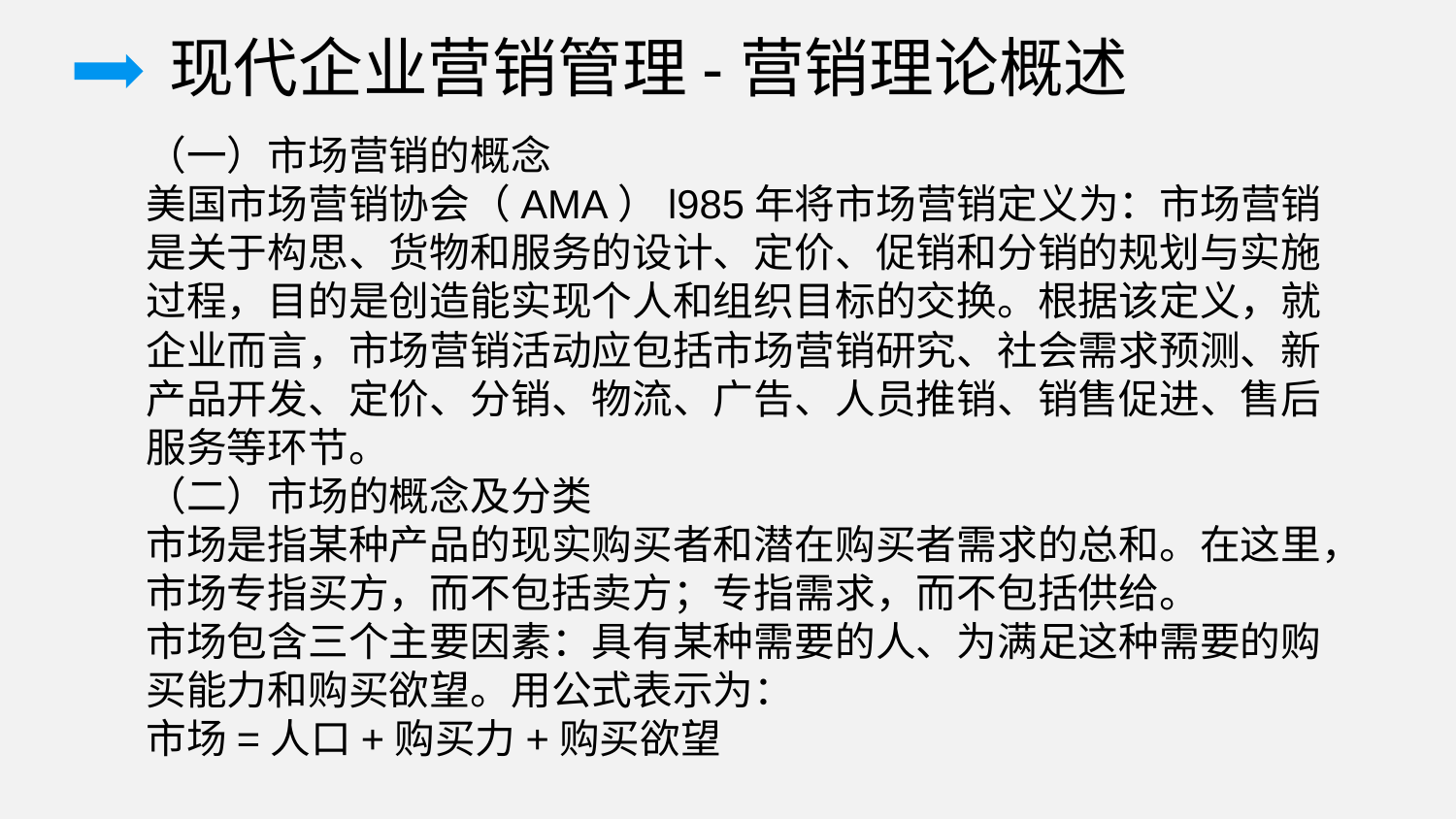

现代企业营销管理-营销理论概述
（一）市场营销的概念
美国市场营销协会（AMA）l985年将市场营销定义为：市场营销是关于构思、货物和服务的设计、定价、促销和分销的规划与实施过程，目的是创造能实现个人和组织目标的交换。根据该定义，就企业而言，市场营销活动应包括市场营销研究、社会需求预测、新产品开发、定价、分销、物流、广告、人员推销、销售促进、售后服务等环节。
（二）市场的概念及分类
市场是指某种产品的现实购买者和潜在购买者需求的总和。在这里，市场专指买方，而不包括卖方；专指需求，而不包括供给。
市场包含三个主要因素：具有某种需要的人、为满足这种需要的购买能力和购买欲望。用公式表示为：
市场=人口+购买力+购买欲望